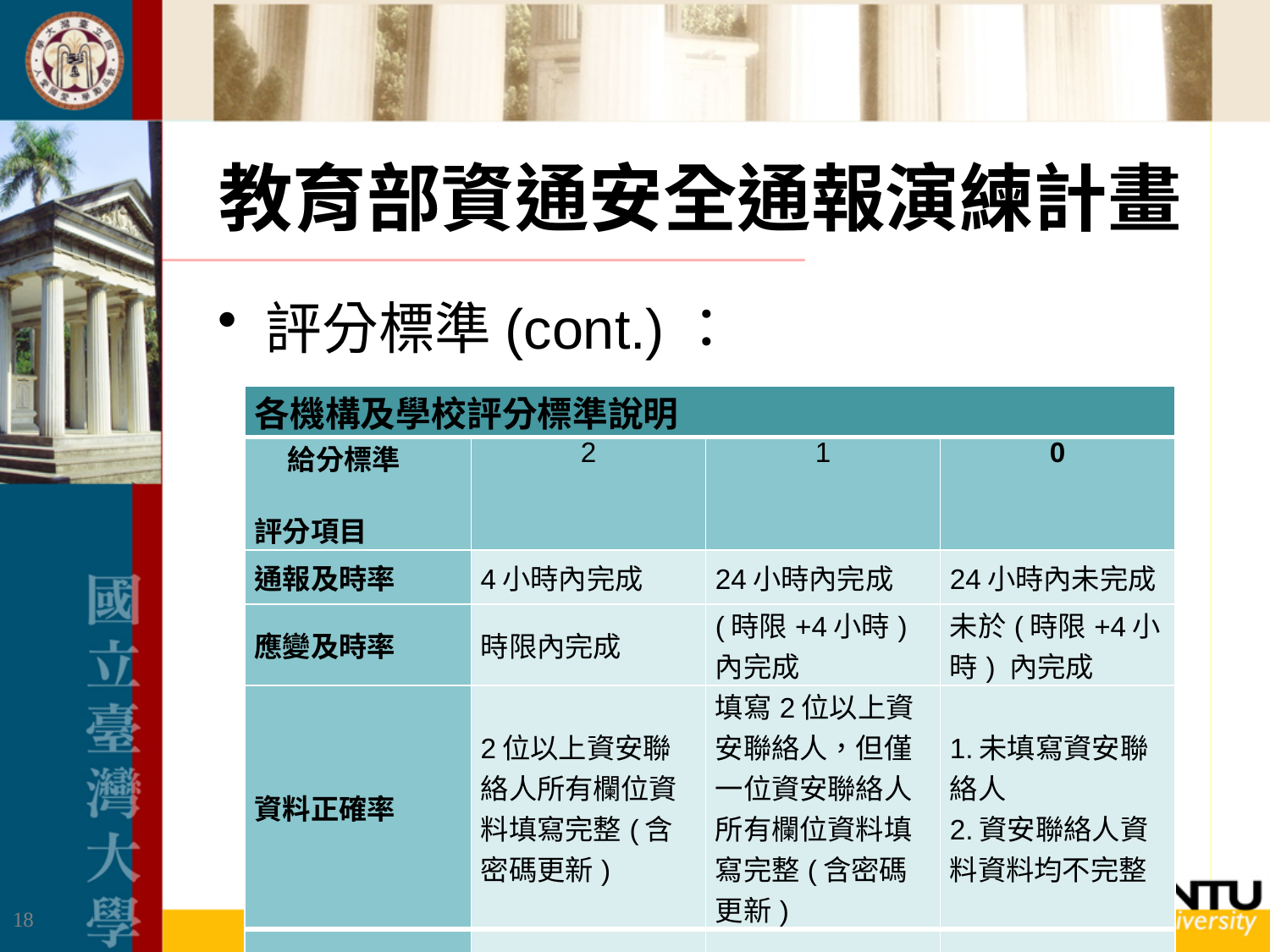

# 教育部資通安全通報演練計畫
評分標準(cont.)：

| 各機構及學校評分標準說明 |  |  |  |
| --- | --- | --- | --- |
| 給分標準   評分項目 | 2 | 1 | 0 |
| 通報及時率 | 4小時內完成 | 24小時內完成 | 24小時內未完成 |
| 應變及時率 | 時限內完成 | (時限+4小時) 內完成 | 未於(時限+4小時) 內完成 |
| 資料正確率 | 2位以上資安聯絡人所有欄位資料填寫完整(含密碼更新) | 填寫2位以上資安聯絡人，但僅一位資安聯絡人所有欄位資料填寫完整(含密碼更新) | 1.未填寫資安聯絡人 2.資安聯絡人資料資料均不完整 |
| 資安宣導問卷 | 此項目無此分數，最高分數為1分 | 單位內有1位人員以上填寫 | 單位內無人員填寫 |
18